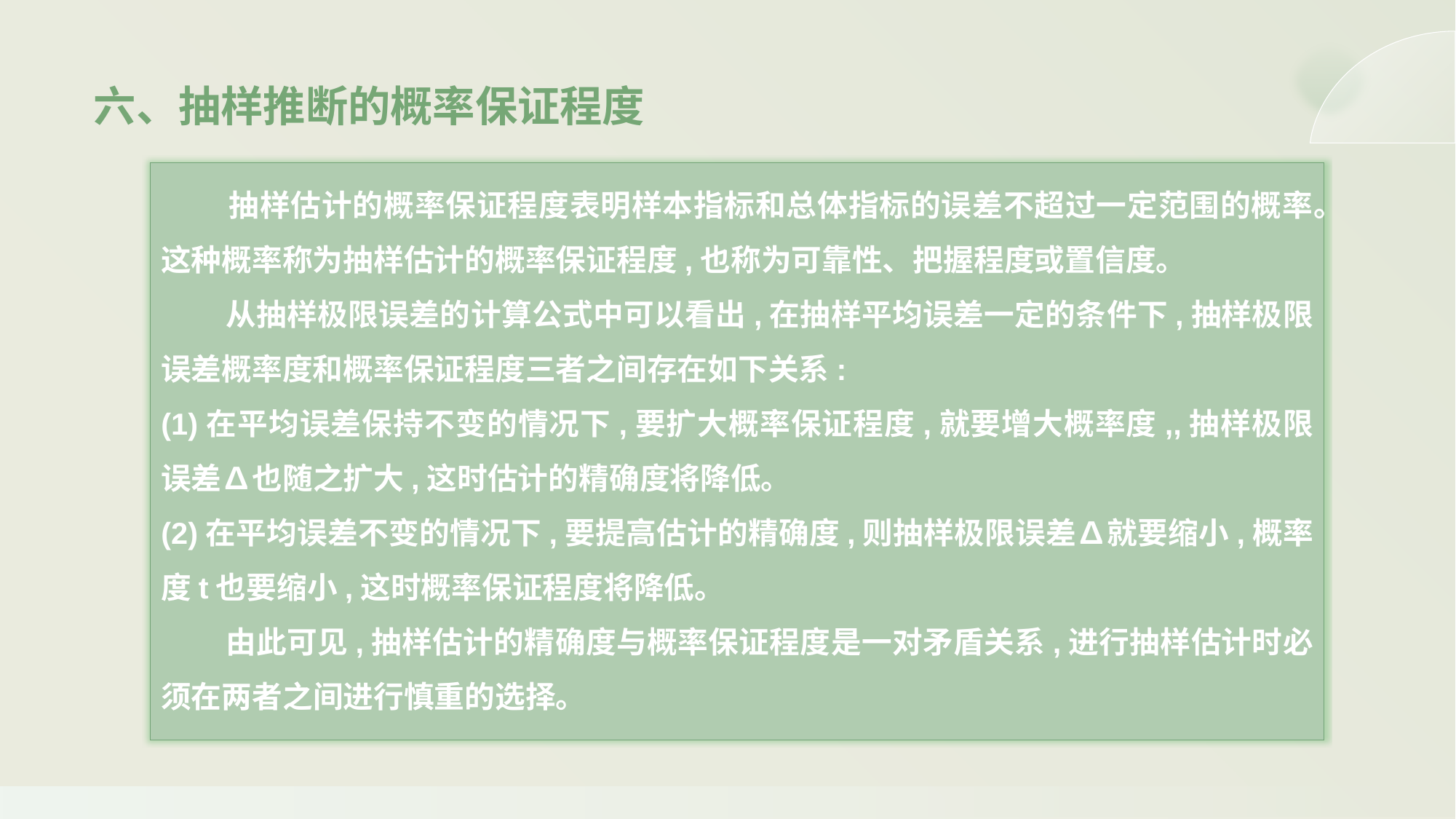

六、抽样推断的概率保证程度
        抽样估计的概率保证程度表明样本指标和总体指标的误差不超过一定范围的概率。这种概率称为抽样估计的概率保证程度,也称为可靠性、把握程度或置信度。
        从抽样极限误差的计算公式中可以看出,在抽样平均误差一定的条件下,抽样极限误差概率度和概率保证程度三者之间存在如下关系:
(1)在平均误差保持不变的情况下,要扩大概率保证程度,就要增大概率度,,抽样极限误差∆也随之扩大,这时估计的精确度将降低。
(2)在平均误差不变的情况下,要提高估计的精确度,则抽样极限误差∆就要缩小,概率度t也要缩小,这时概率保证程度将降低。
        由此可见,抽样估计的精确度与概率保证程度是一对矛盾关系,进行抽样估计时必须在两者之间进行慎重的选择。